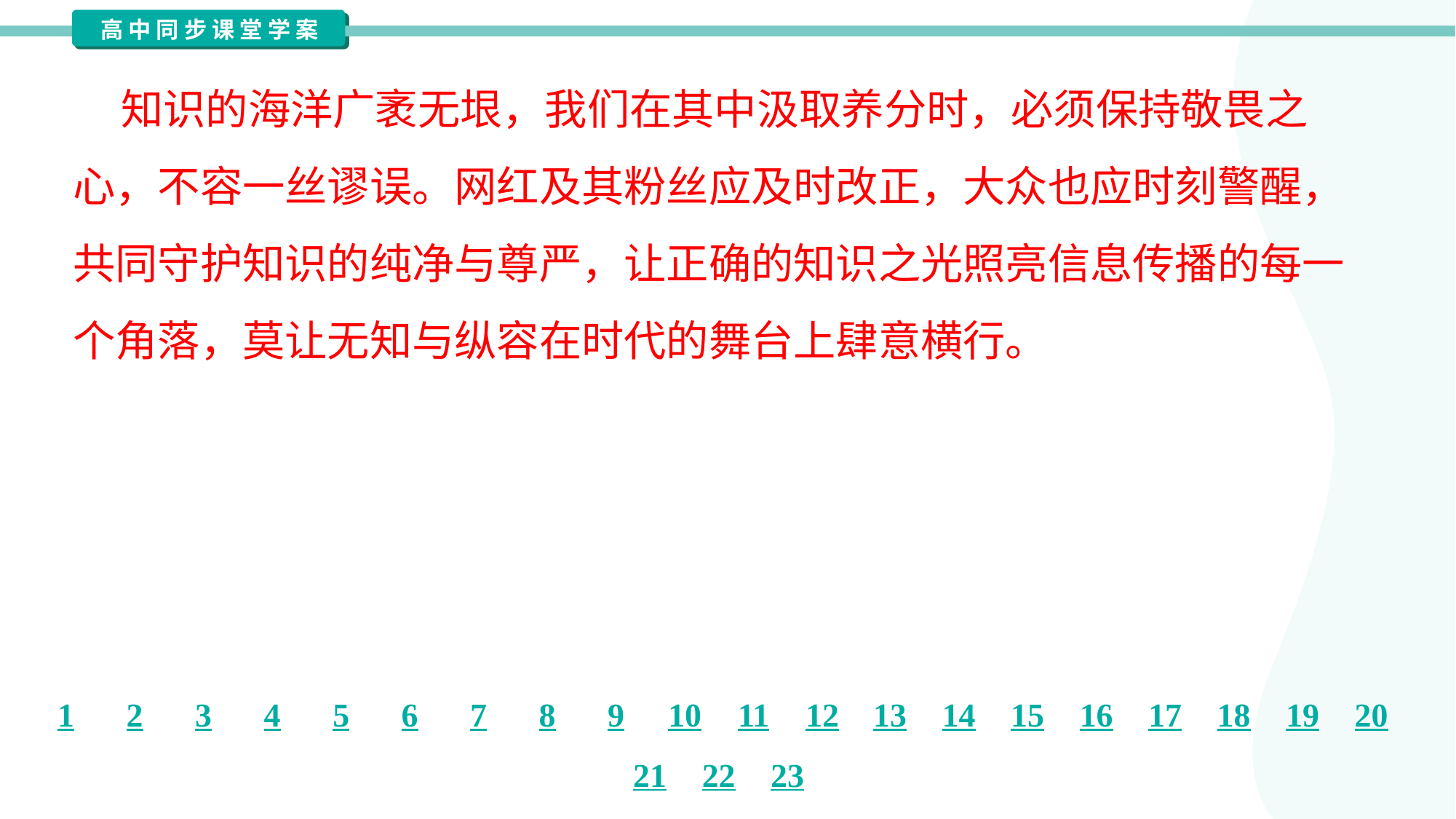

知识的海洋广袤无垠，我们在其中汲取养分时，必须保持敬畏之
心，不容一丝谬误。网红及其粉丝应及时改正，大众也应时刻警醒，
共同守护知识的纯净与尊严，让正确的知识之光照亮信息传播的每一
个角落，莫让无知与纵容在时代的舞台上肆意横行。